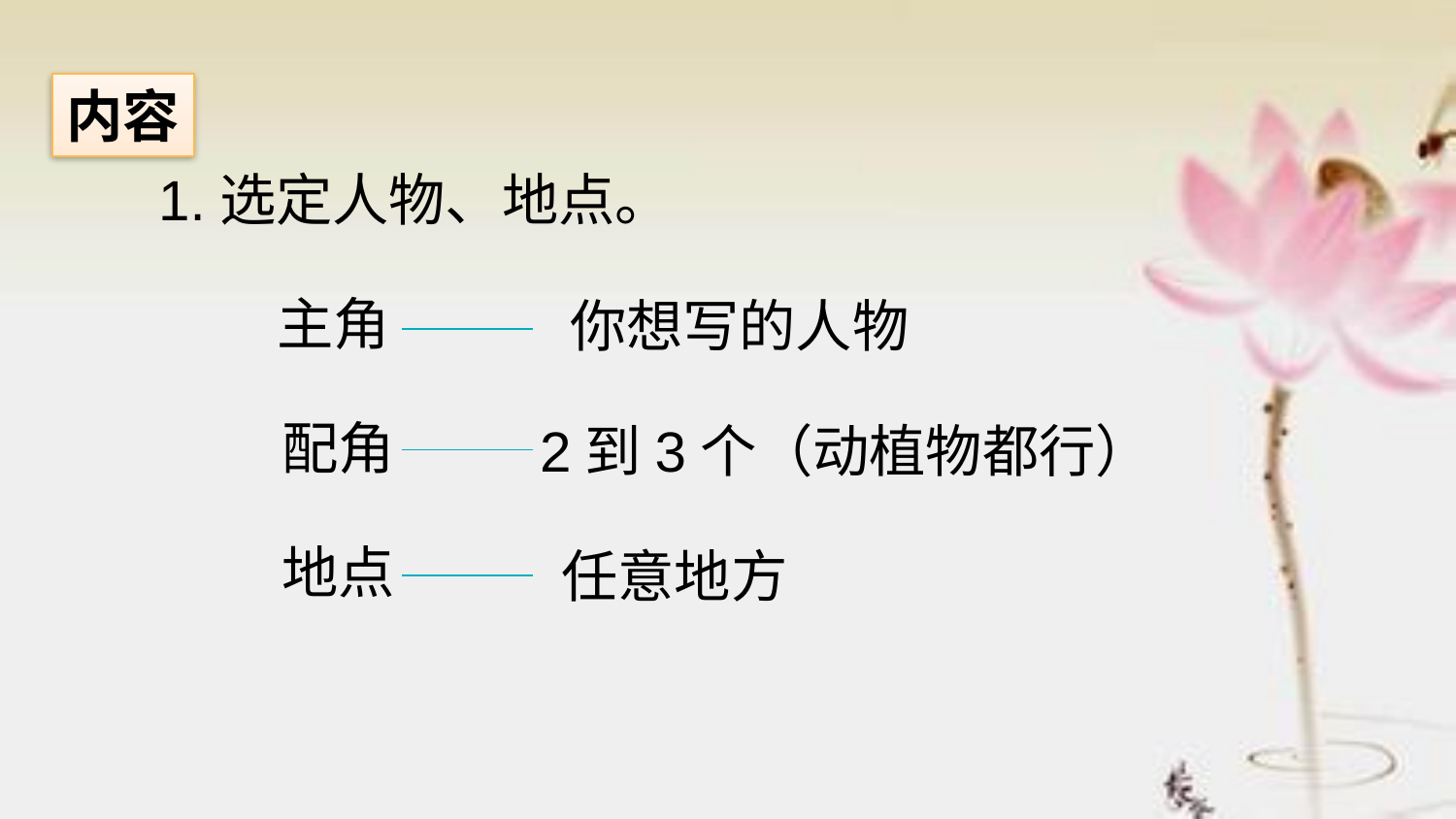

内容
1.选定人物、地点。
主角
你想写的人物
配角
2到3个（动植物都行）
地点
任意地方